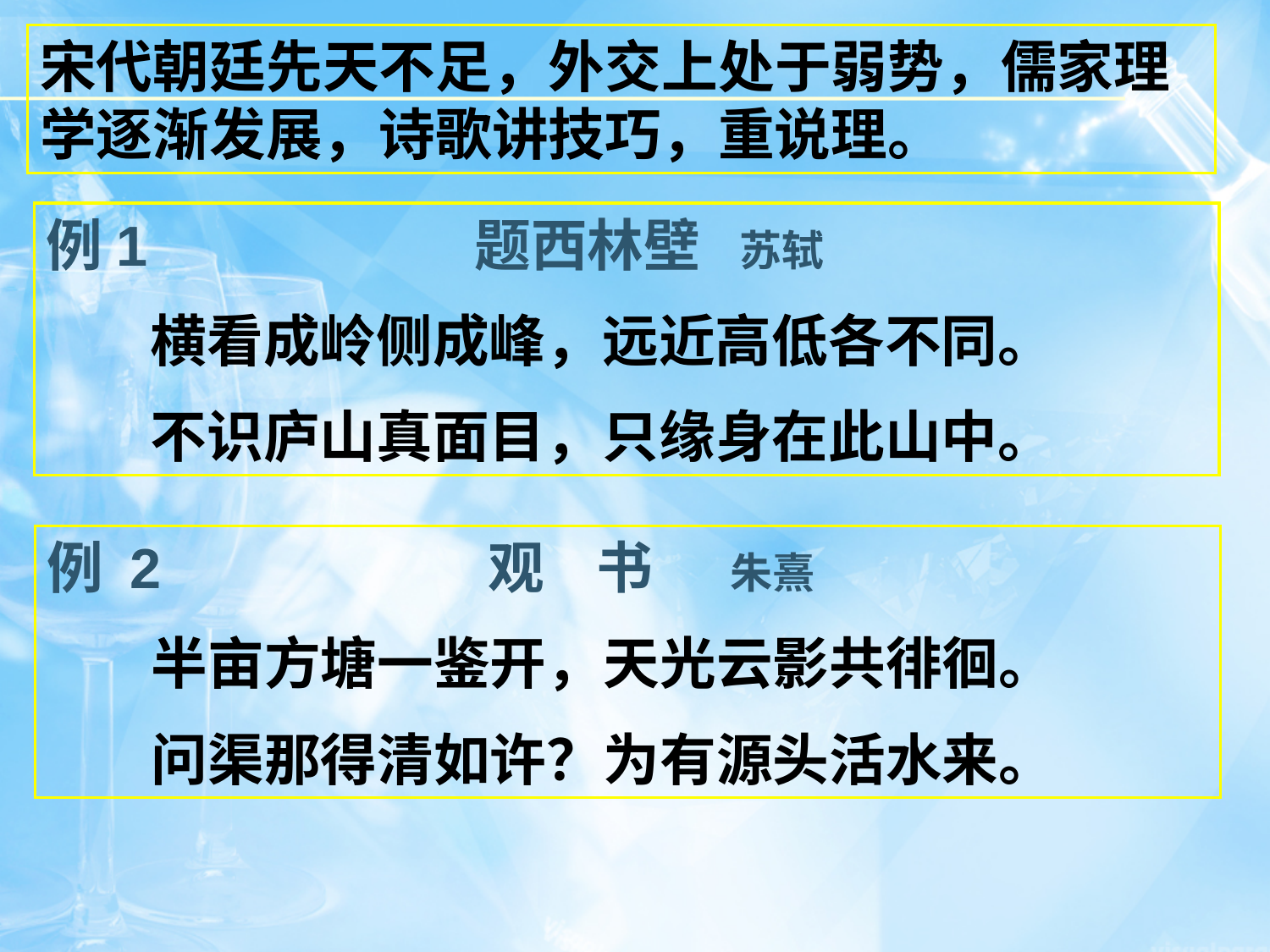

宋代朝廷先天不足，外交上处于弱势，儒家理学逐渐发展，诗歌讲技巧，重说理。
例1                    题西林壁   苏轼
       横看成岭侧成峰，远近高低各不同。
       不识庐山真面目，只缘身在此山中。
例 2                    观    书      朱熹
       半亩方塘一鉴开，天光云影共徘徊。
       问渠那得清如许？为有源头活水来。